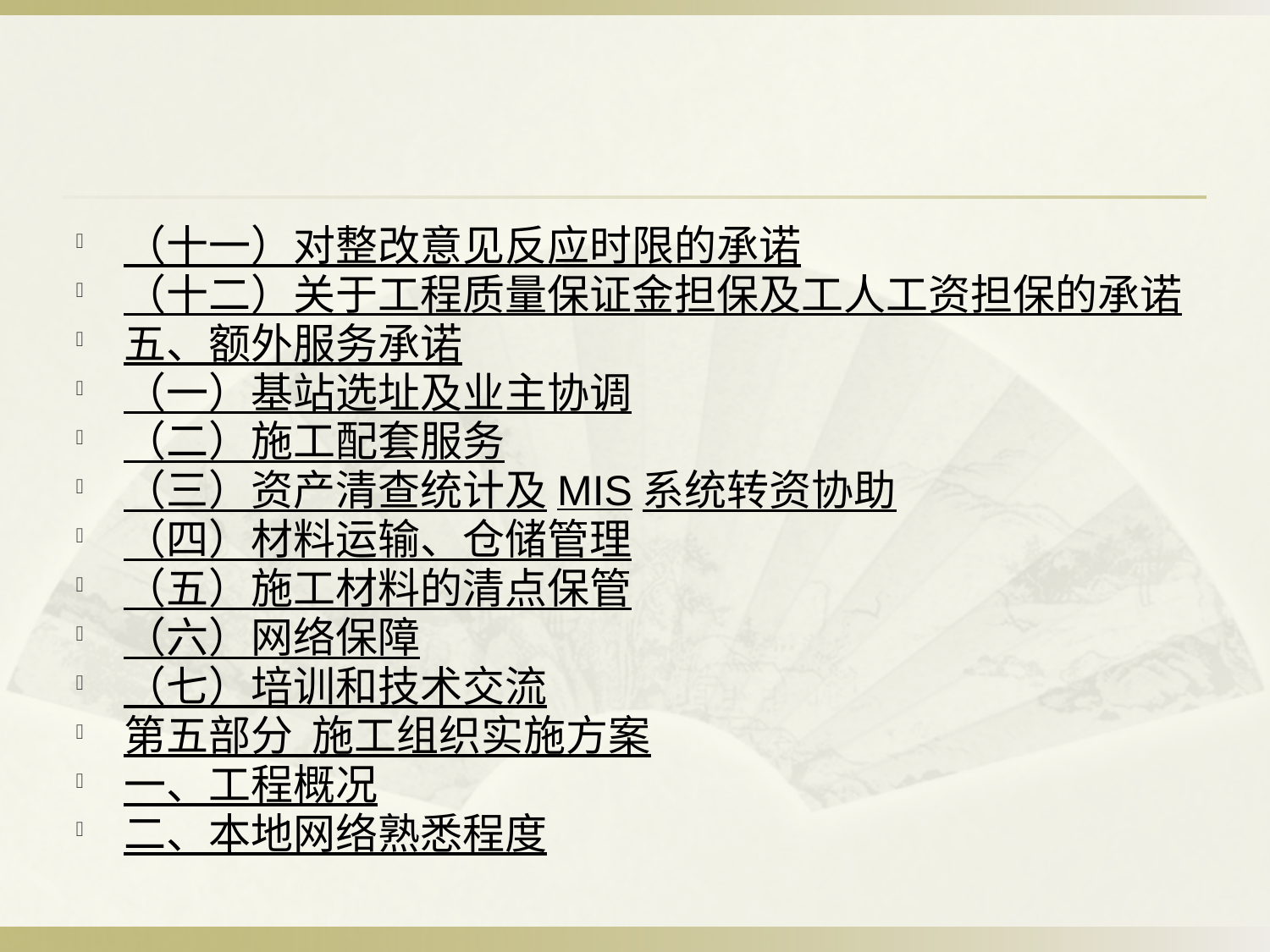

#
（十一）对整改意见反应时限的承诺
（十二）关于工程质量保证金担保及工人工资担保的承诺
五、额外服务承诺
（一）基站选址及业主协调
（二）施工配套服务
（三）资产清查统计及MIS系统转资协助
（四）材料运输、仓储管理
（五）施工材料的清点保管
（六）网络保障
（七）培训和技术交流
第五部分  施工组织实施方案
一、工程概况
二、本地网络熟悉程度